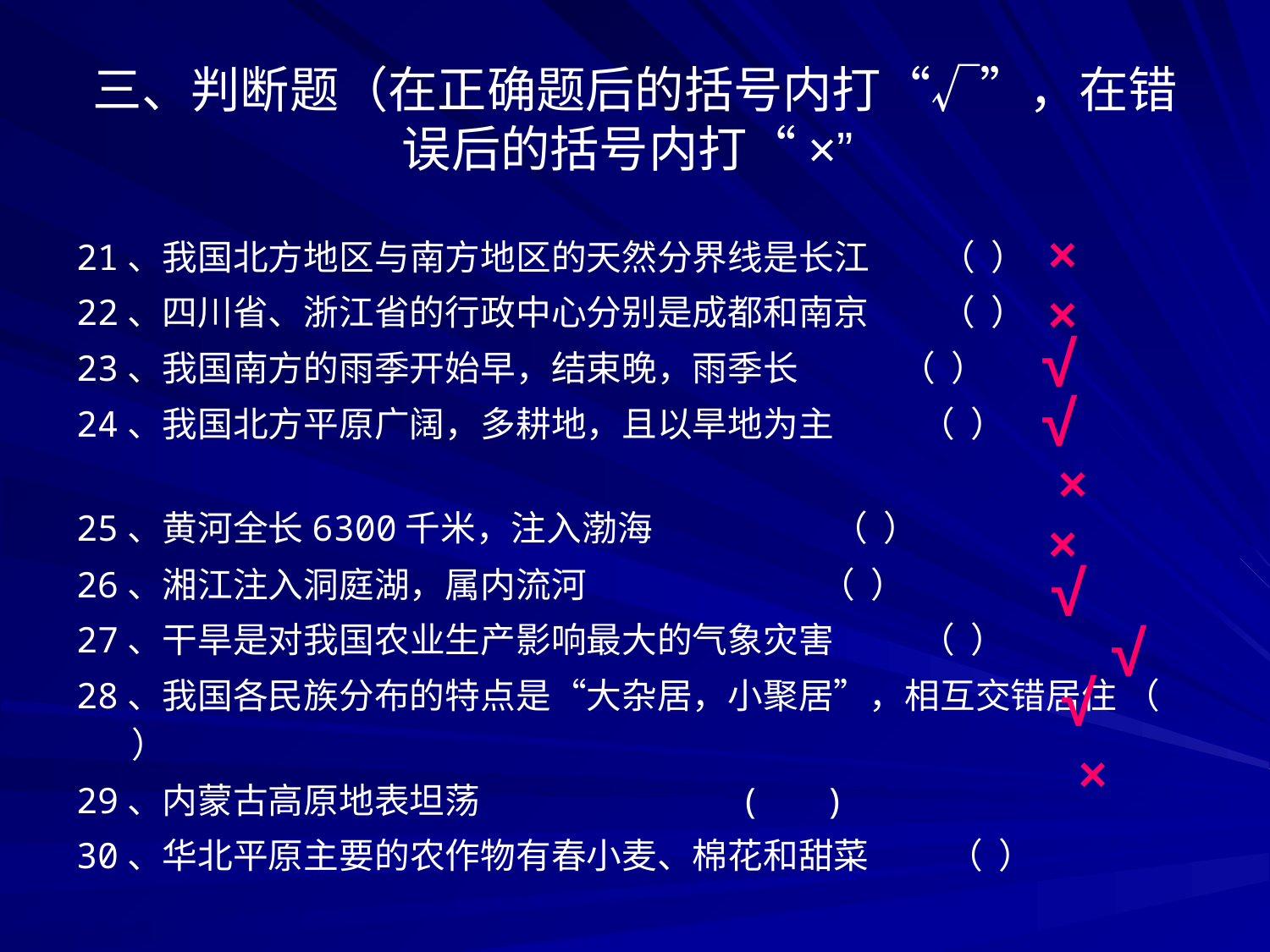

# 三、判断题（在正确题后的括号内打“√”，在错误后的括号内打“×”
×
21、我国北方地区与南方地区的天然分界线是长江         （  ）
22、四川省、浙江省的行政中心分别是成都和南京         （  ）
23、我国南方的雨季开始早，结束晚，雨季长             （  ）
24、我国北方平原广阔，多耕地，且以旱地为主           （  ）
25、黄河全长6300千米，注入渤海                       （  ）
26、湘江注入洞庭湖，属内流河	                        （  ）
27、干旱是对我国农业生产影响最大的气象灾害           （  ）
28、我国各民族分布的特点是“大杂居，小聚居”，相互交错居住 （  ）
29、内蒙古高原地表坦荡                                (   )
30、华北平原主要的农作物有春小麦、棉花和甜菜          （  ）
×
√
√
×
×
√
√
√
×